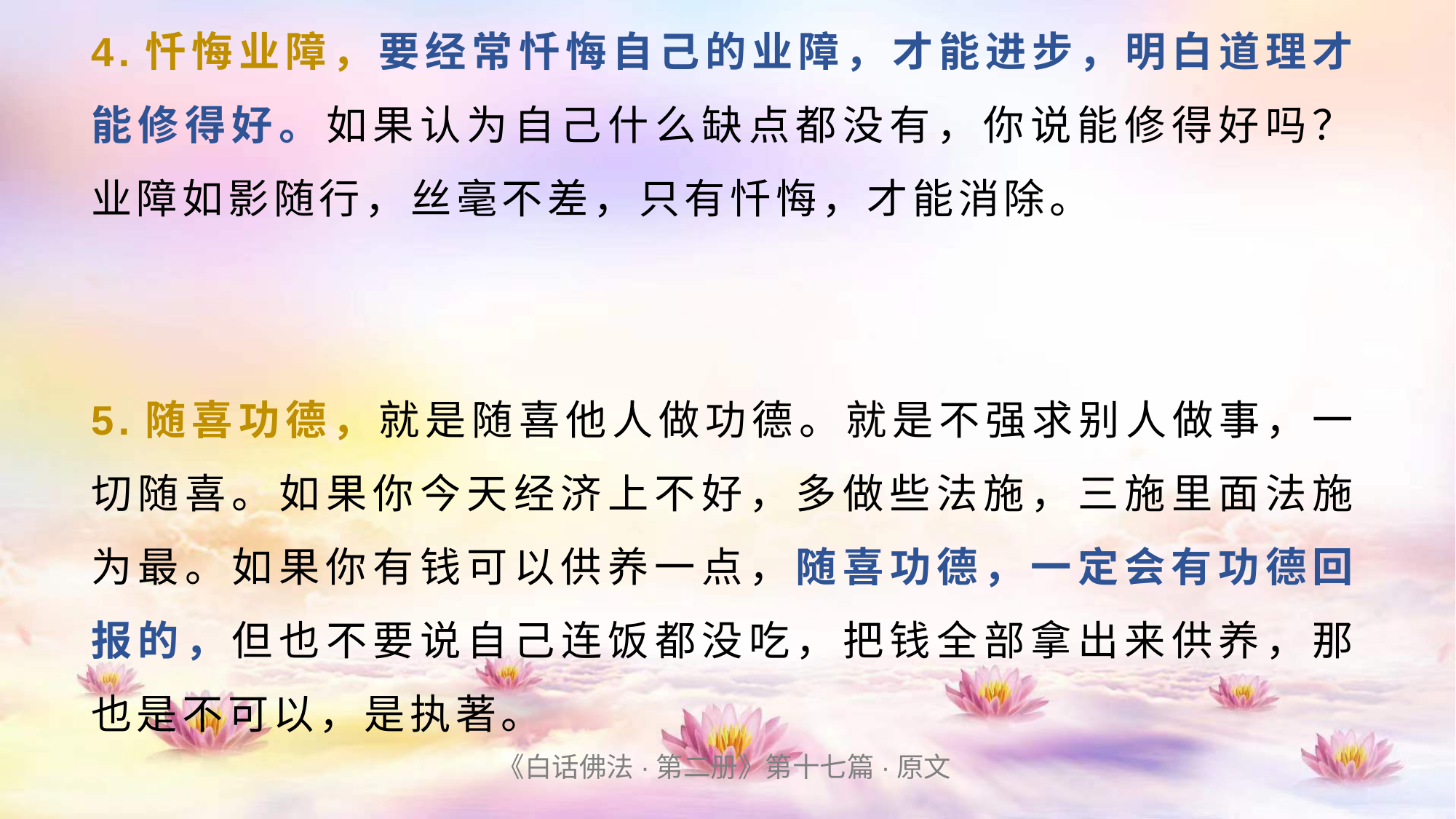

# 4.忏悔业障，要经常忏悔自己的业障，才能进步，明白道理才能修得好。如果认为自己什么缺点都没有，你说能修得好吗？业障如影随行，丝毫不差，只有忏悔，才能消除。 5.随喜功德，就是随喜他人做功德。就是不强求别人做事，一切随喜。如果你今天经济上不好，多做些法施，三施里面法施为最。如果你有钱可以供养一点，随喜功德，一定会有功德回报的，但也不要说自己连饭都没吃，把钱全部拿出来供养，那也是不可以，是执著。
《白话佛法·第二册》第十七篇·原文